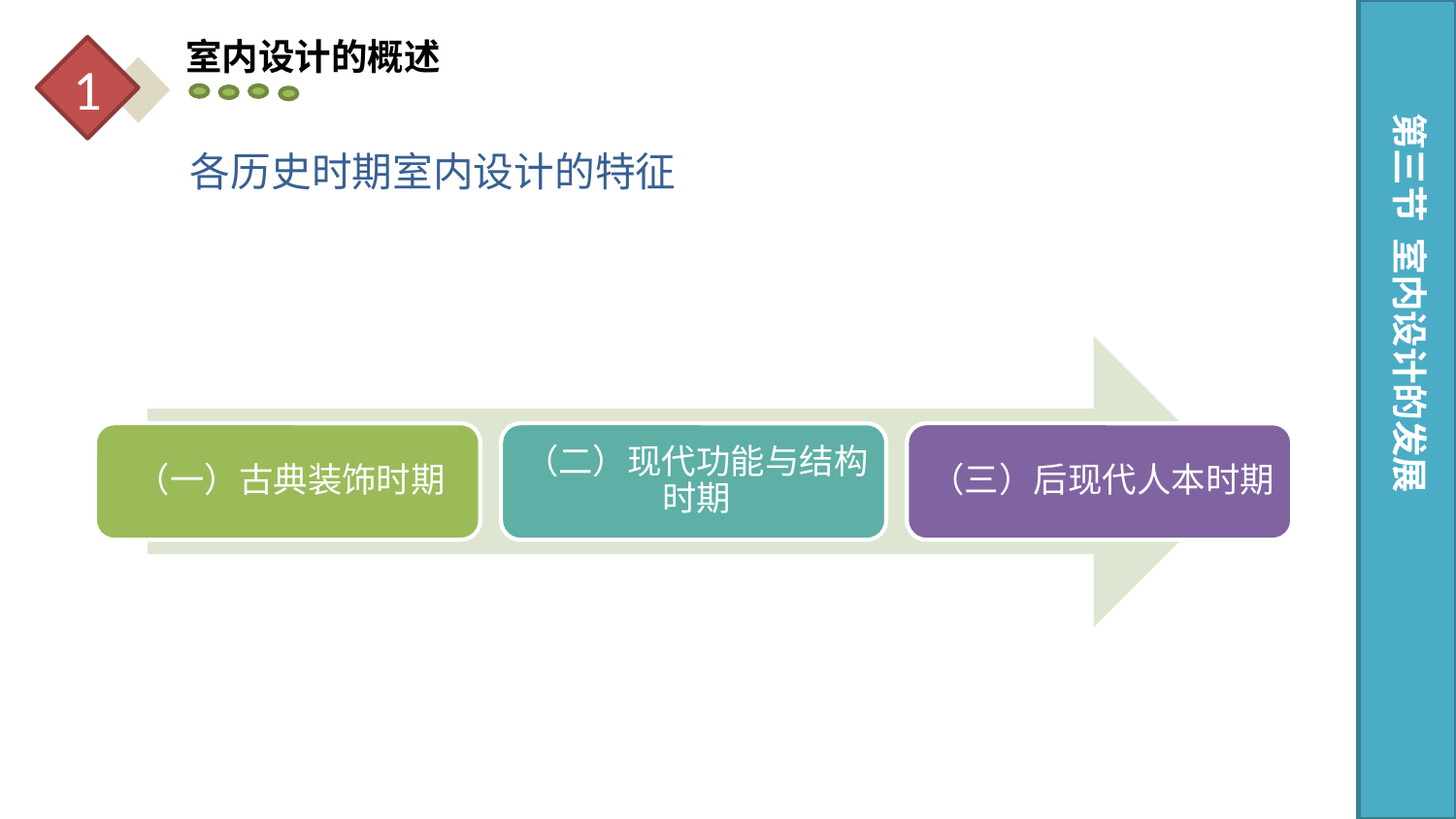

室内设计的概述
1

第三节  室内设计的发展
各历史时期室内设计的特征
（一）古典装饰时期
（二）现代功能与结构时期
（三）后现代人本时期